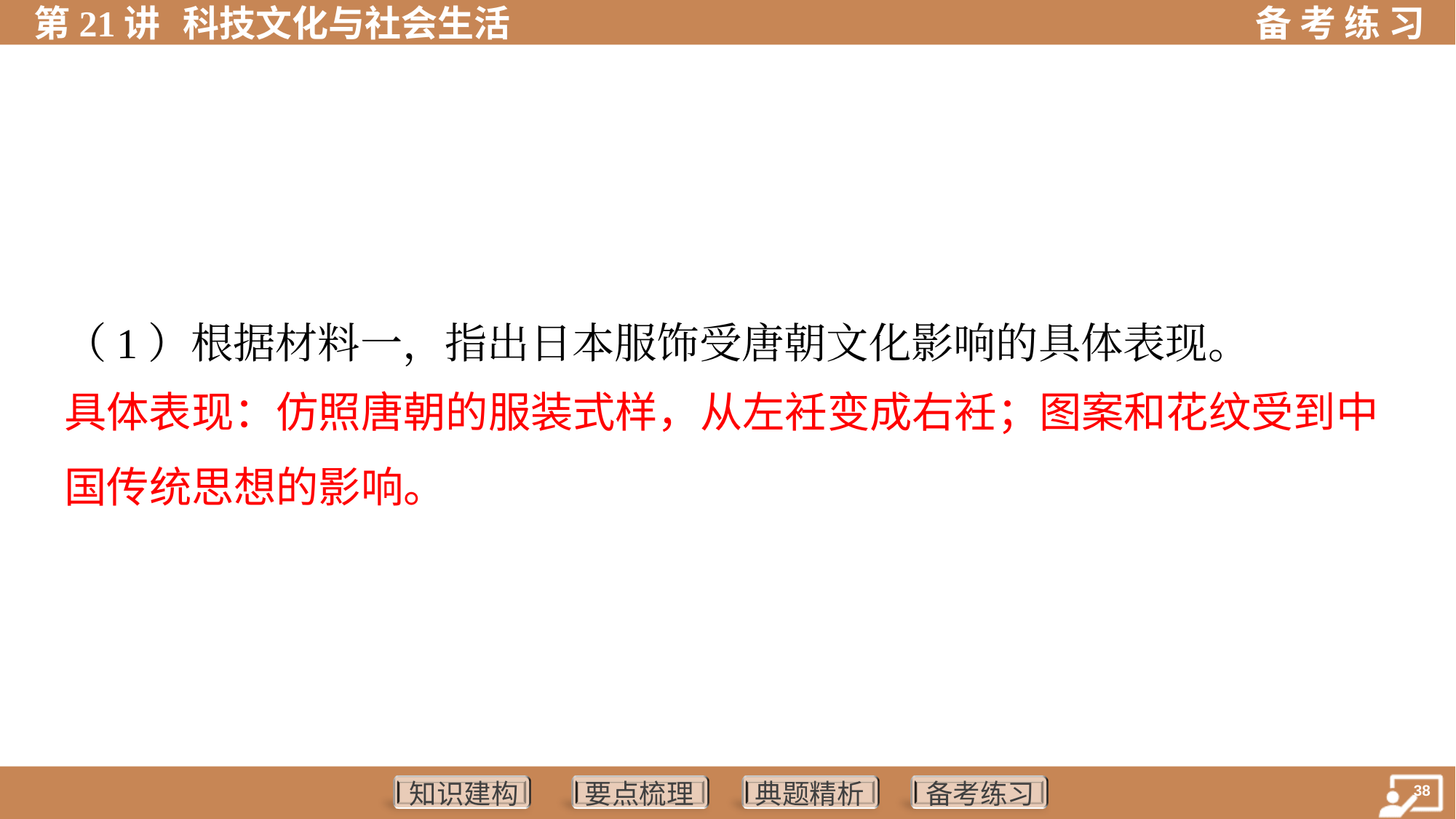

（1）根据材料一，指出日本服饰受唐朝文化影响的具体表现。
具体表现：仿照唐朝的服装式样，从左衽变成右衽；图案和花纹受到中
国传统思想的影响。